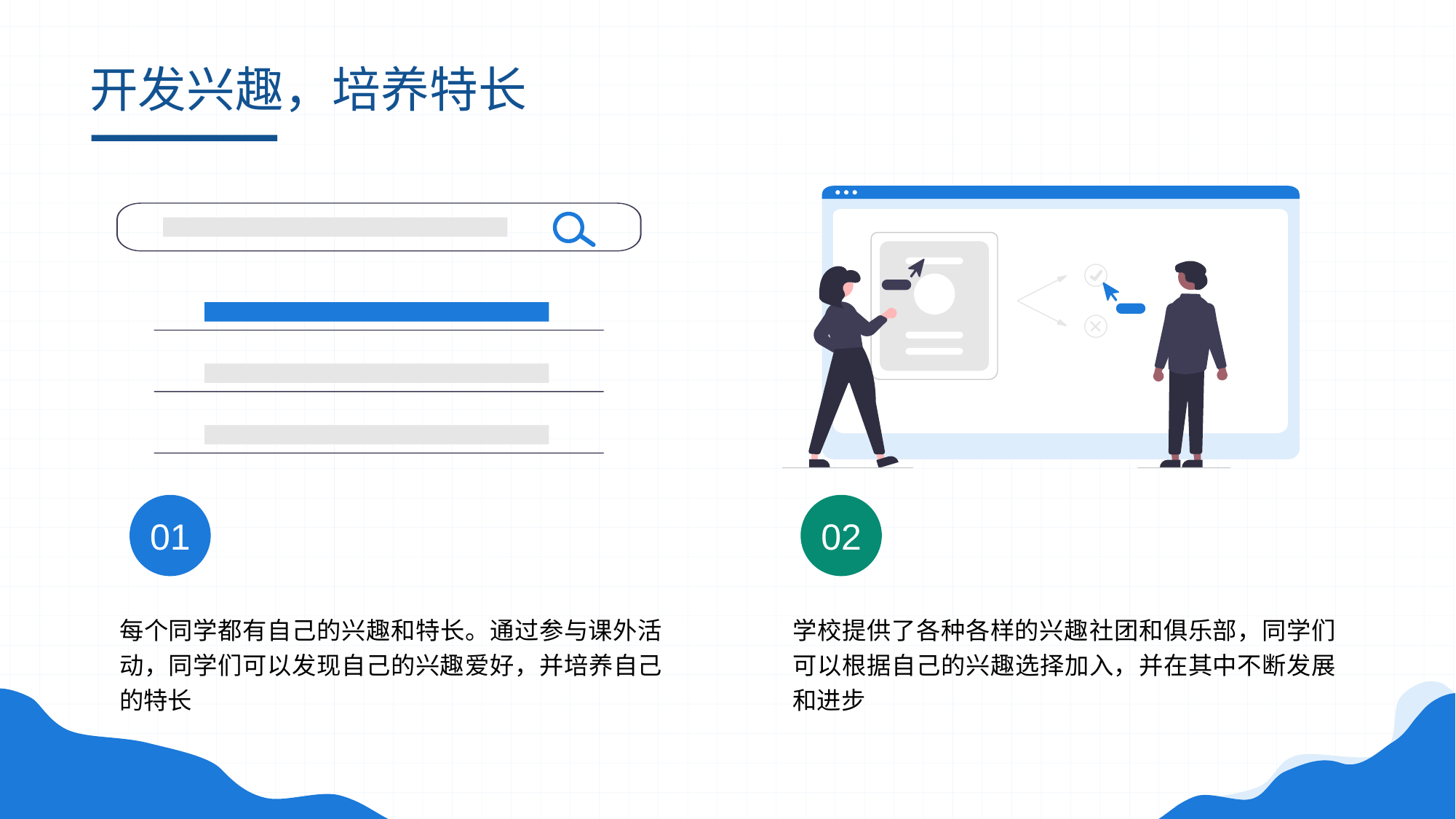

# 开发兴趣，培养特长

01
02
每个同学都有自己的兴趣和特长。通过参与课外活动，同学们可以发现自己的兴趣爱好，并培养自己的特长
学校提供了各种各样的兴趣社团和俱乐部，同学们可以根据自己的兴趣选择加入，并在其中不断发展和进步